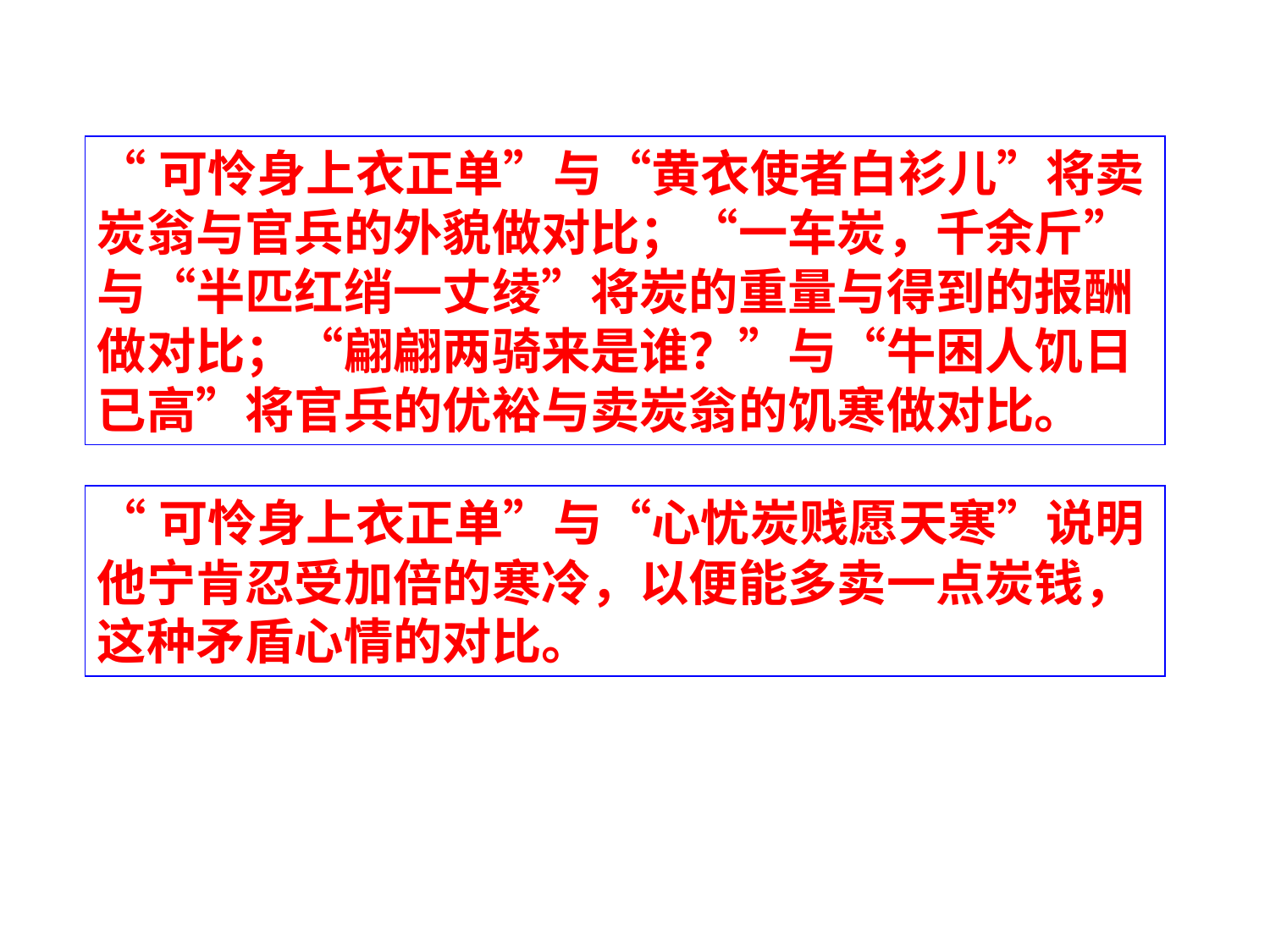

“可怜身上衣正单”与“黄衣使者白衫儿”将卖炭翁与官兵的外貌做对比；“一车炭，千余斤”与“半匹红绡一丈绫”将炭的重量与得到的报酬做对比；“翩翩两骑来是谁？”与“牛困人饥日已高”将官兵的优裕与卖炭翁的饥寒做对比。
“可怜身上衣正单”与“心忧炭贱愿天寒”说明他宁肯忍受加倍的寒冷，以便能多卖一点炭钱，这种矛盾心情的对比。